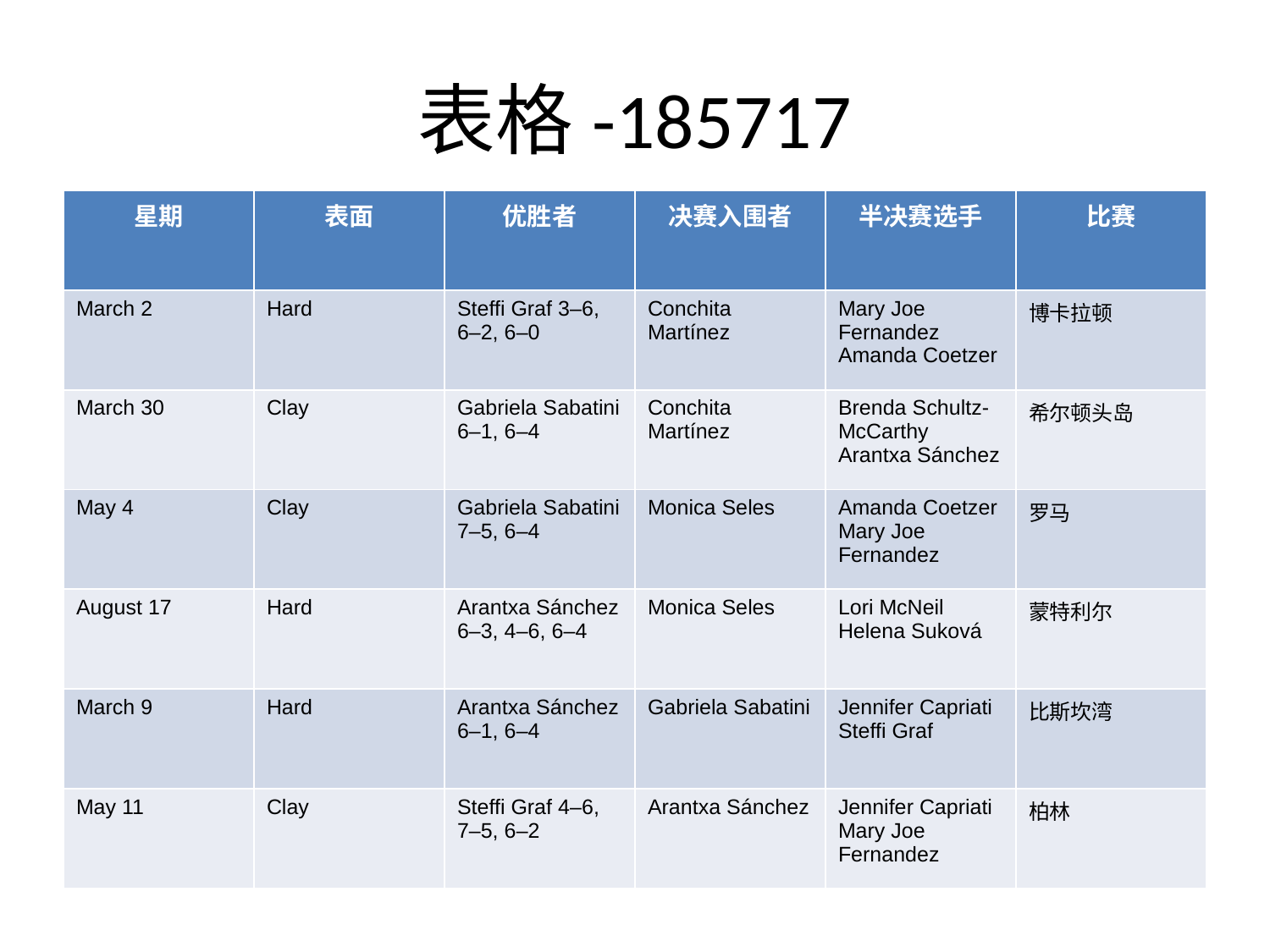

# 表格-185717
| 星期 | 表面 | 优胜者 | 决赛入围者 | 半决赛选手 | 比赛 |
| --- | --- | --- | --- | --- | --- |
| March 2 | Hard | Steffi Graf 3–6, 6–2, 6–0 | Conchita Martínez | Mary Joe Fernandez Amanda Coetzer | 博卡拉顿 |
| March 30 | Clay | Gabriela Sabatini 6–1, 6–4 | Conchita Martínez | Brenda Schultz-McCarthy Arantxa Sánchez | 希尔顿头岛 |
| May 4 | Clay | Gabriela Sabatini 7–5, 6–4 | Monica Seles | Amanda Coetzer Mary Joe Fernandez | 罗马 |
| August 17 | Hard | Arantxa Sánchez 6–3, 4–6, 6–4 | Monica Seles | Lori McNeil Helena Suková | 蒙特利尔 |
| March 9 | Hard | Arantxa Sánchez 6–1, 6–4 | Gabriela Sabatini | Jennifer Capriati Steffi Graf | 比斯坎湾 |
| May 11 | Clay | Steffi Graf 4–6, 7–5, 6–2 | Arantxa Sánchez | Jennifer Capriati Mary Joe Fernandez | 柏林 |